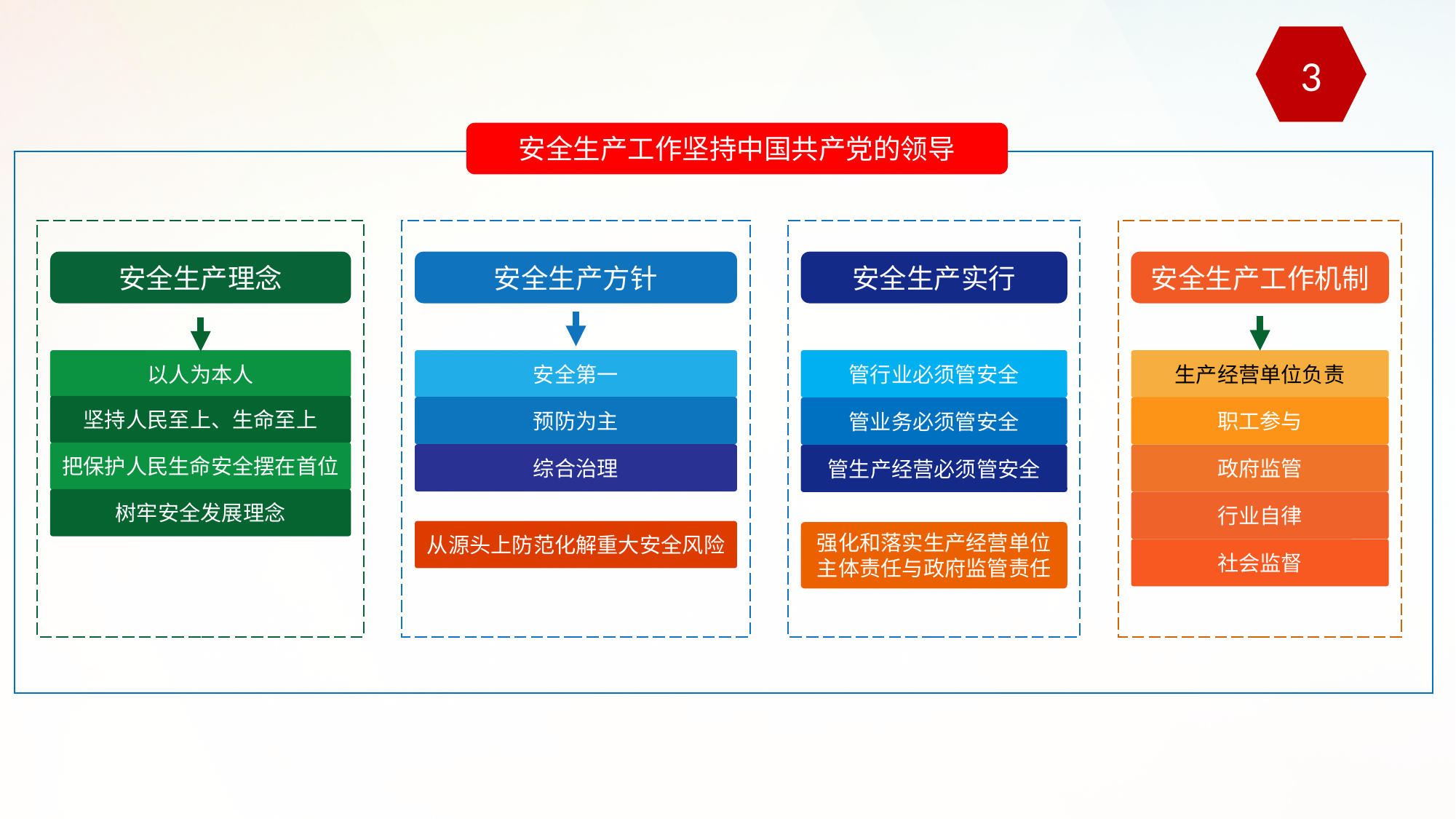

3
安全生产工作坚持中国共产党的领导

安全生产理念
以人为本人
坚持人民至上、生命至上
把保护人民生命安全摆在首位
树牢安全发展理念

安全生产方针
安全第一
预防为主
综合治理
从源头上防范化解重大安全风险

安全生产实行
管行业必须管安全
管业务必须管安全
管生产经营必须管安全
强化和落实生产经营单位
主体责任与政府监管责任

安全生产工作机制
生产经营单位负责
职工参与
政府监管
行业自律
社会监督